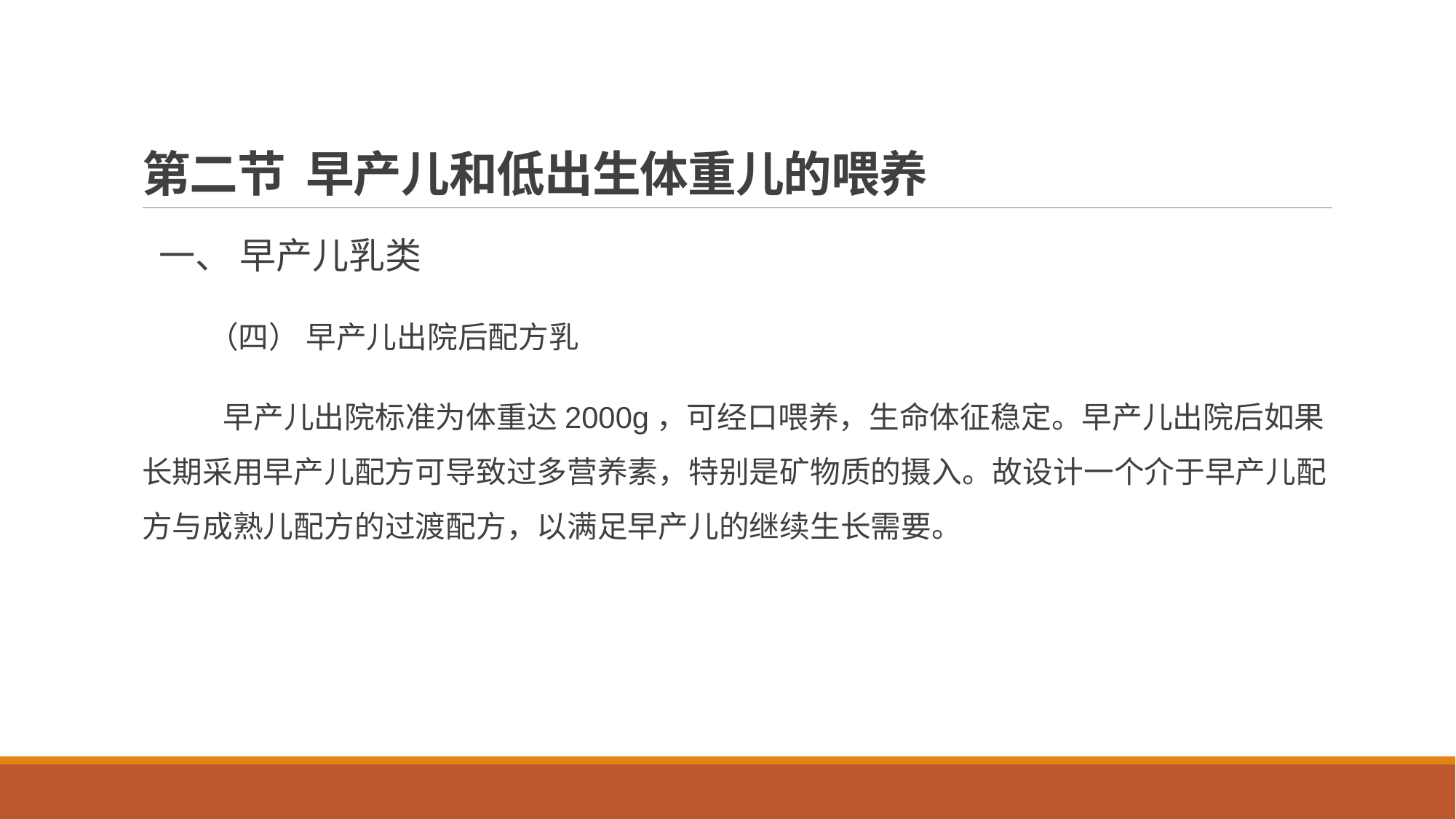

# 第二节  早产儿和低出生体重儿的喂养
 一、 早产儿乳类
       （四） 早产儿出院后配方乳
           早产儿出院标准为体重达2000g，可经口喂养，生命体征稳定。早产儿出院后如果长期采用早产儿配方可导致过多营养素，特别是矿物质的摄入。故设计一个介于早产儿配方与成熟儿配方的过渡配方，以满足早产儿的继续生长需要。